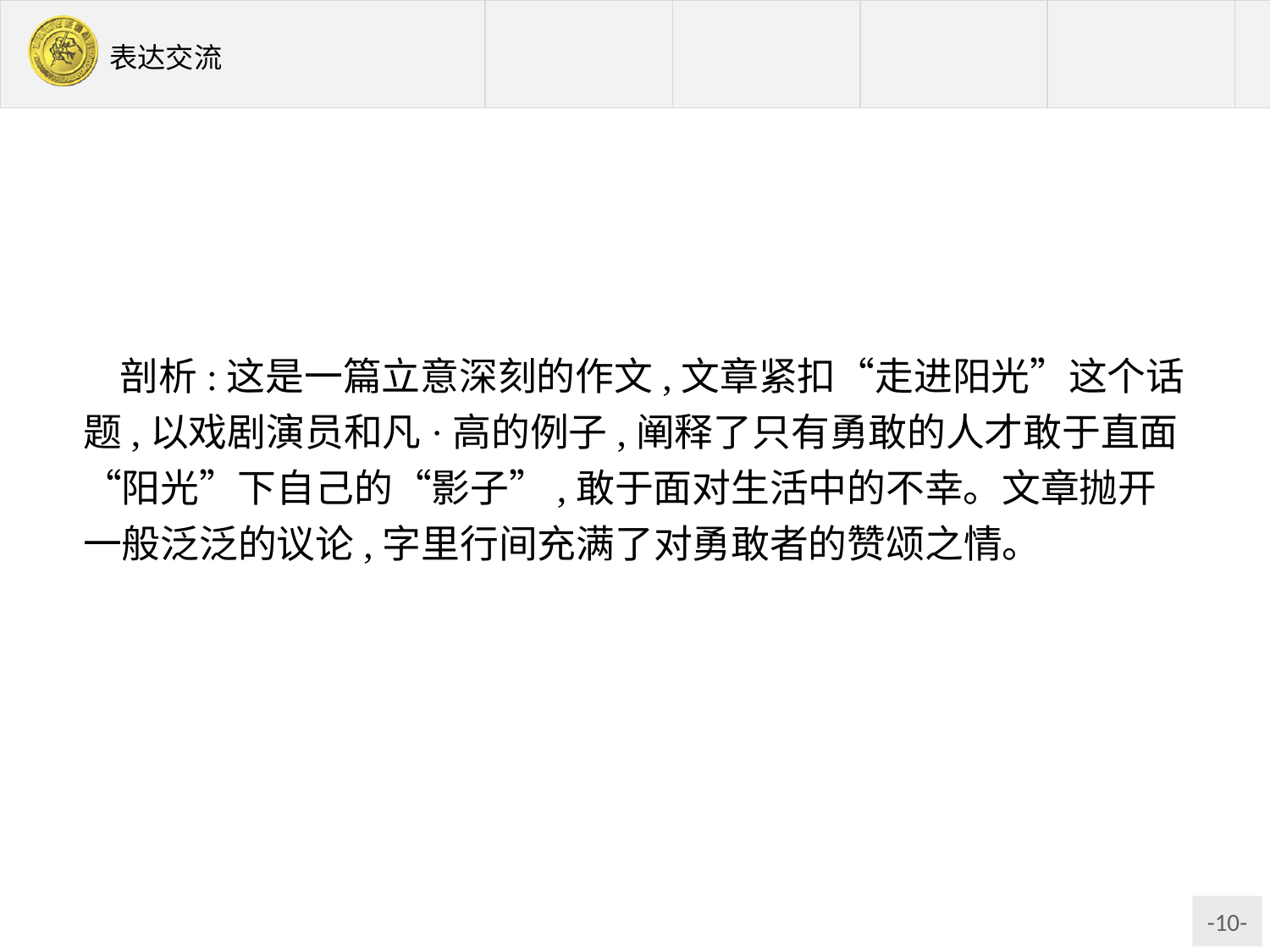

剖析:这是一篇立意深刻的作文,文章紧扣“走进阳光”这个话题,以戏剧演员和凡·高的例子,阐释了只有勇敢的人才敢于直面“阳光”下自己的“影子”,敢于面对生活中的不幸。文章抛开一般泛泛的议论,字里行间充满了对勇敢者的赞颂之情。